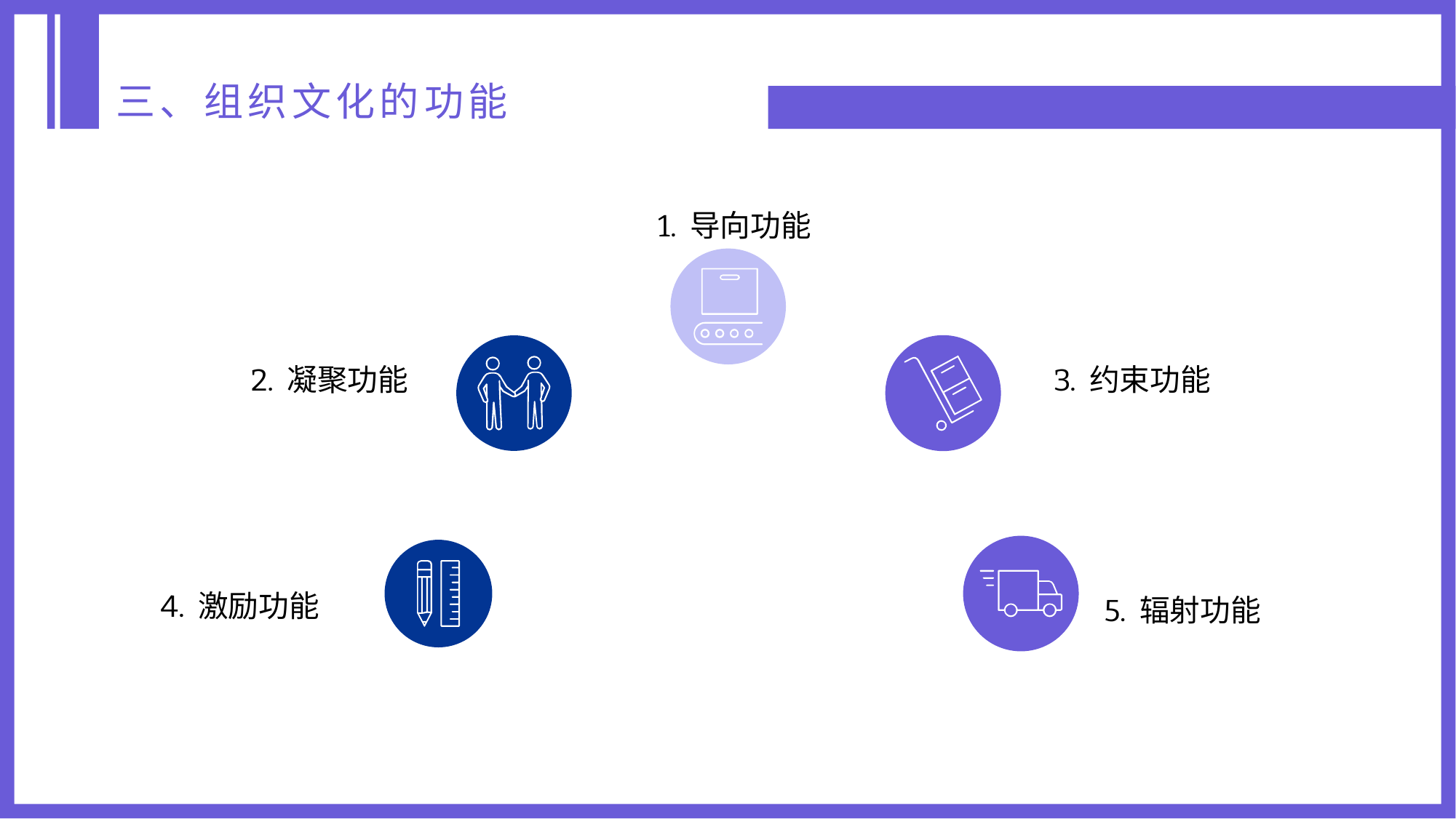

三、组织文化的功能
1. 导向功能

2. 凝聚功能
3. 约束功能

4. 激励功能
5. 辐射功能